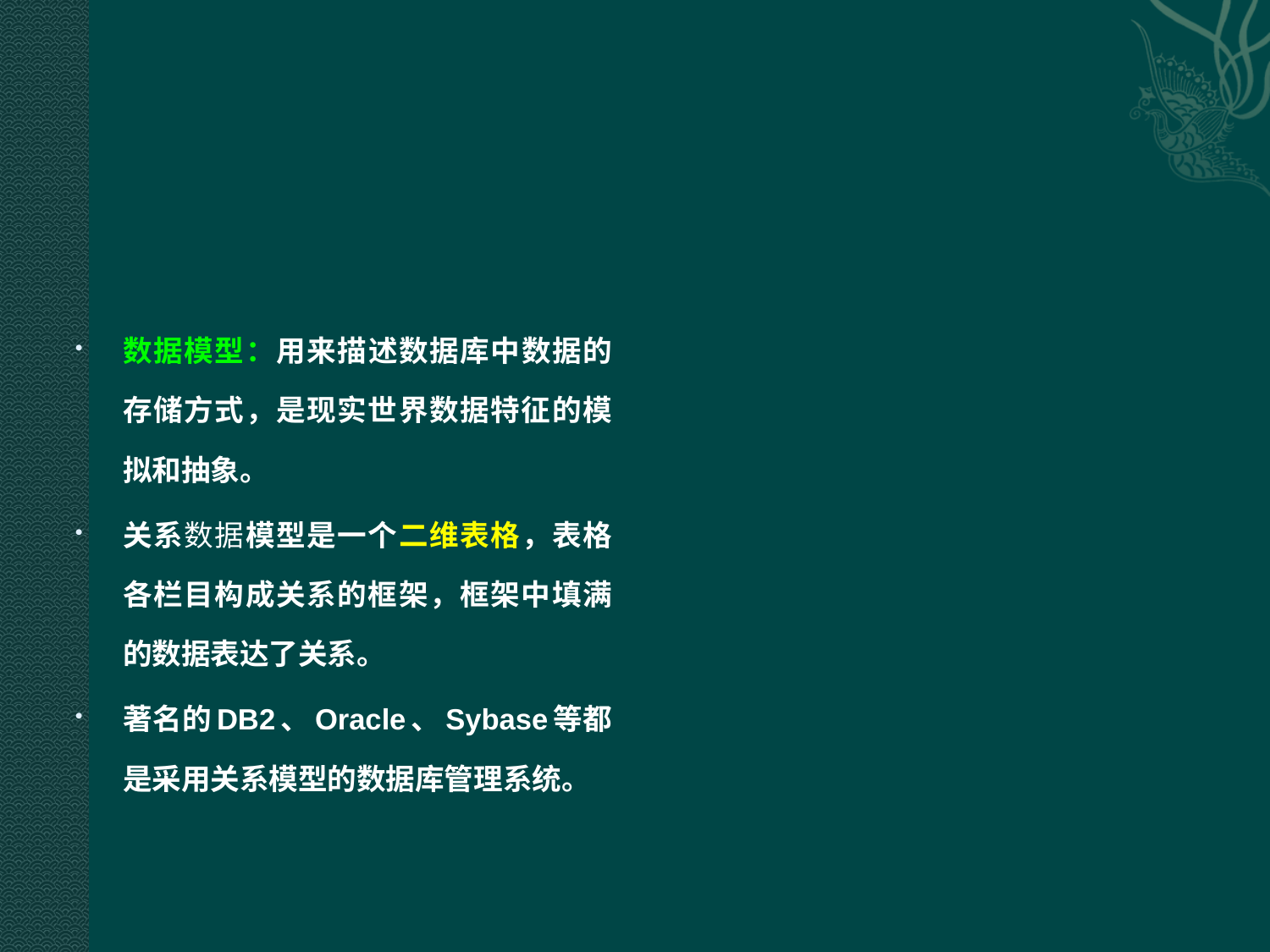

#

数据模型：用来描述数据库中数据的存储方式，是现实世界数据特征的模拟和抽象。
关系数据模型是一个二维表格，表格各栏目构成关系的框架，框架中填满的数据表达了关系。
著名的DB2、Oracle、Sybase等都是采用关系模型的数据库管理系统。